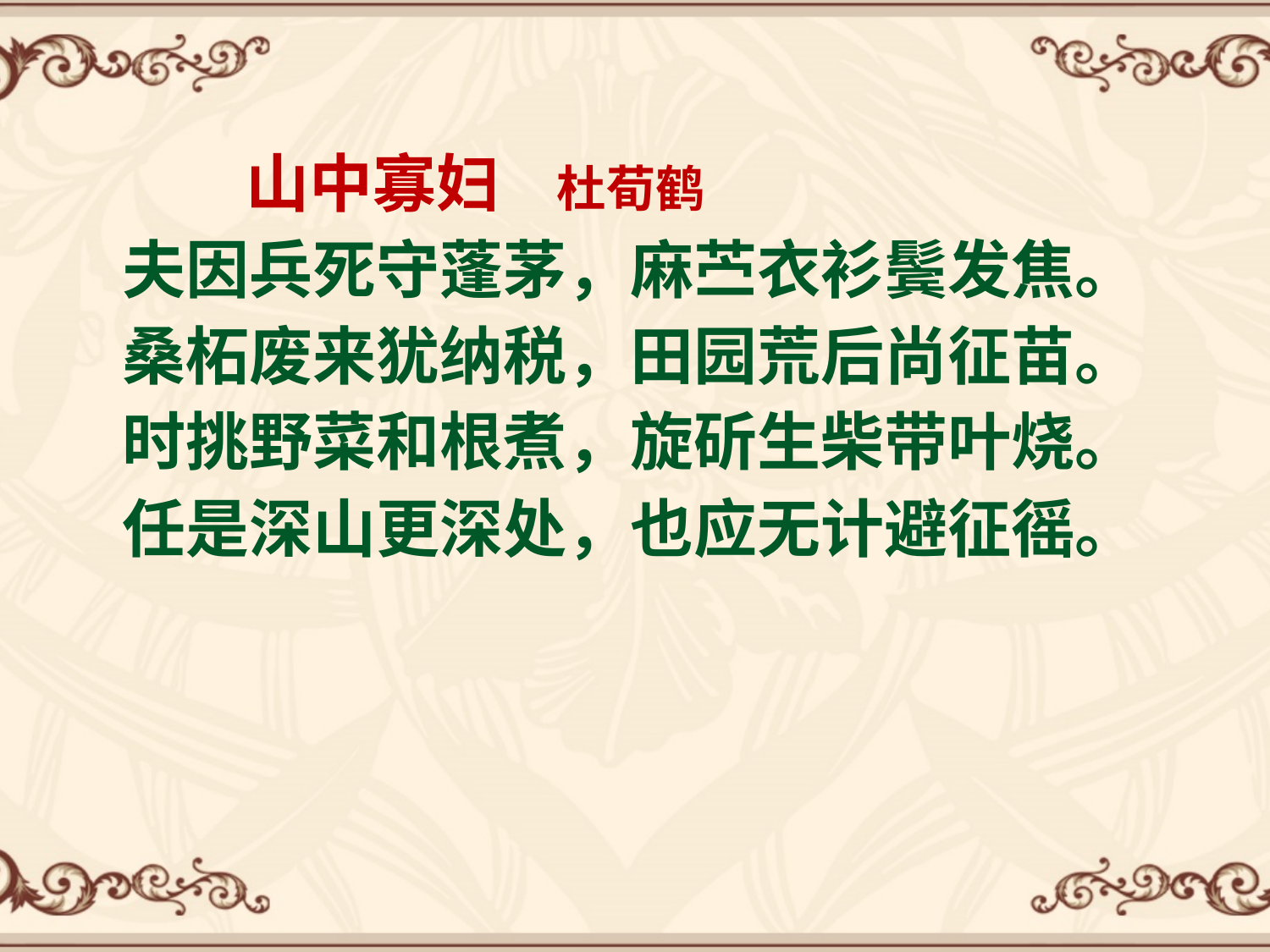

山中寡妇    杜荀鹤
   夫因兵死守蓬茅，麻苎衣衫鬓发焦。
   桑柘废来犹纳税，田园荒后尚征苗。
   时挑野菜和根煮，旋斫生柴带叶烧。
   任是深山更深处，也应无计避征徭。